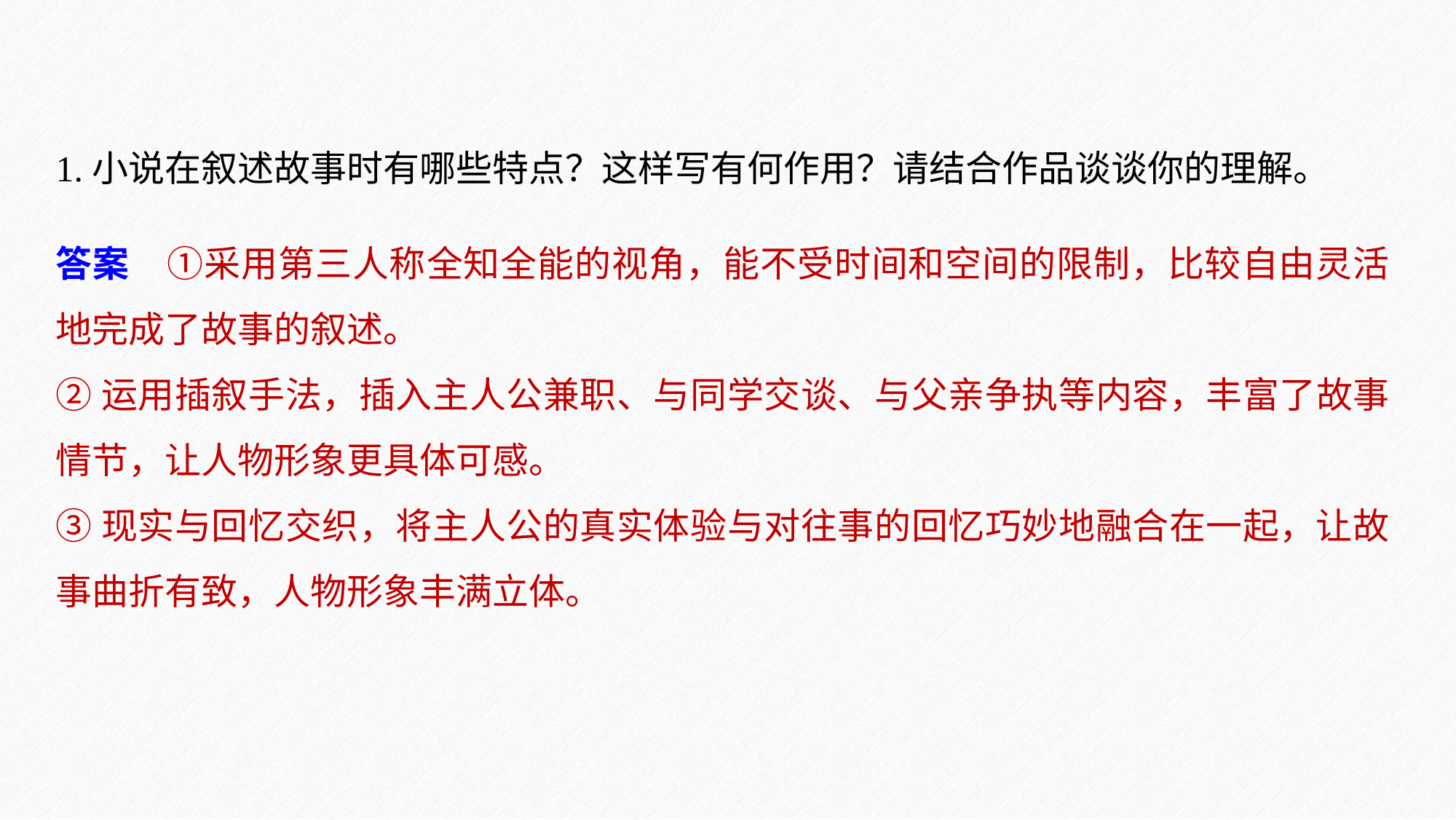

1.小说在叙述故事时有哪些特点？这样写有何作用？请结合作品谈谈你的理解。
答案　①采用第三人称全知全能的视角，能不受时间和空间的限制，比较自由灵活地完成了故事的叙述。
②运用插叙手法，插入主人公兼职、与同学交谈、与父亲争执等内容，丰富了故事情节，让人物形象更具体可感。
③现实与回忆交织，将主人公的真实体验与对往事的回忆巧妙地融合在一起，让故事曲折有致，人物形象丰满立体。